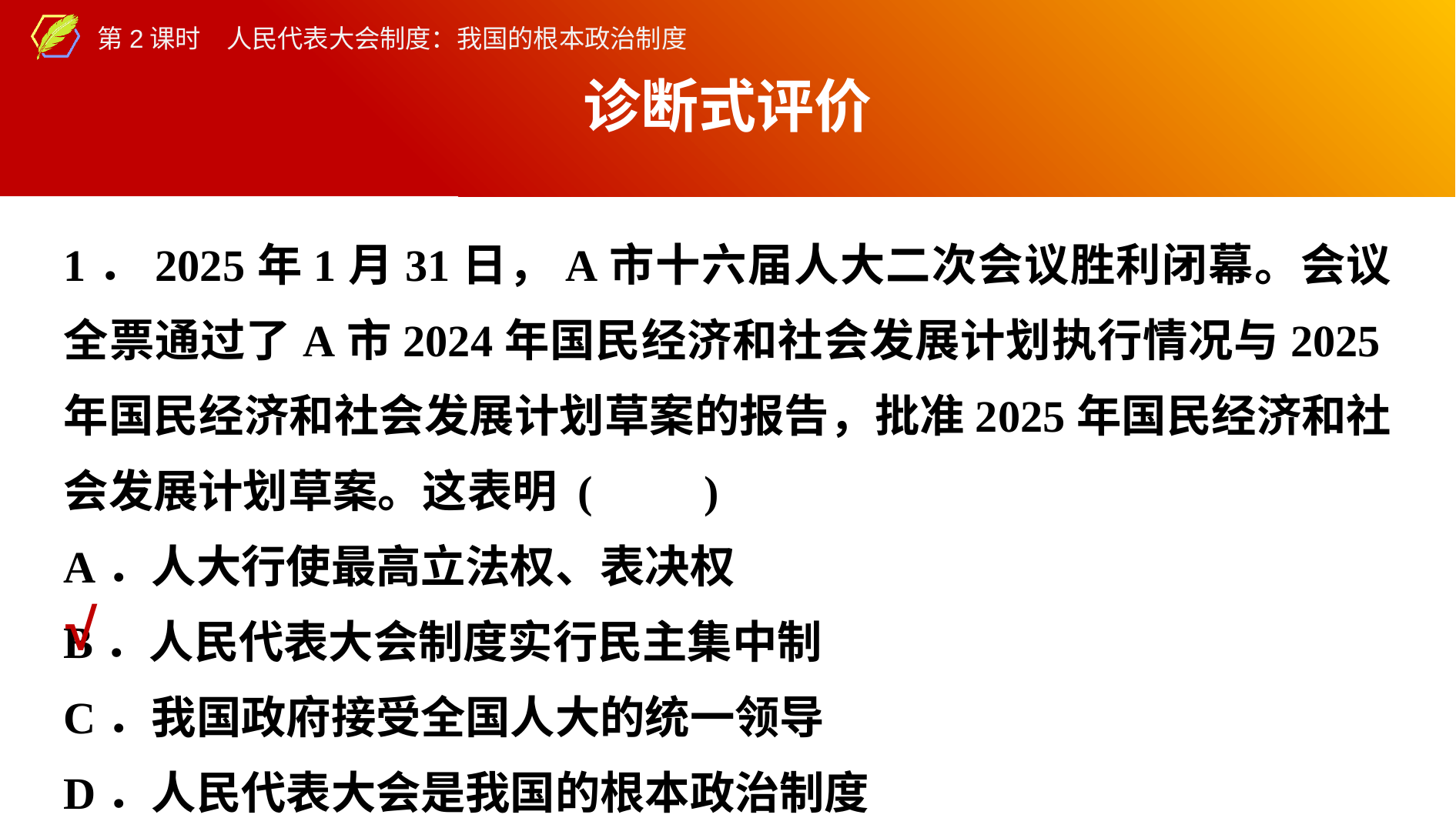

诊断式评价
1．2025年1月31日，A市十六届人大二次会议胜利闭幕。会议全票通过了A市2024年国民经济和社会发展计划执行情况与2025年国民经济和社会发展计划草案的报告，批准2025年国民经济和社会发展计划草案。这表明 (　　)
A．人大行使最高立法权、表决权
B．人民代表大会制度实行民主集中制
C．我国政府接受全国人大的统一领导
D．人民代表大会是我国的根本政治制度
√